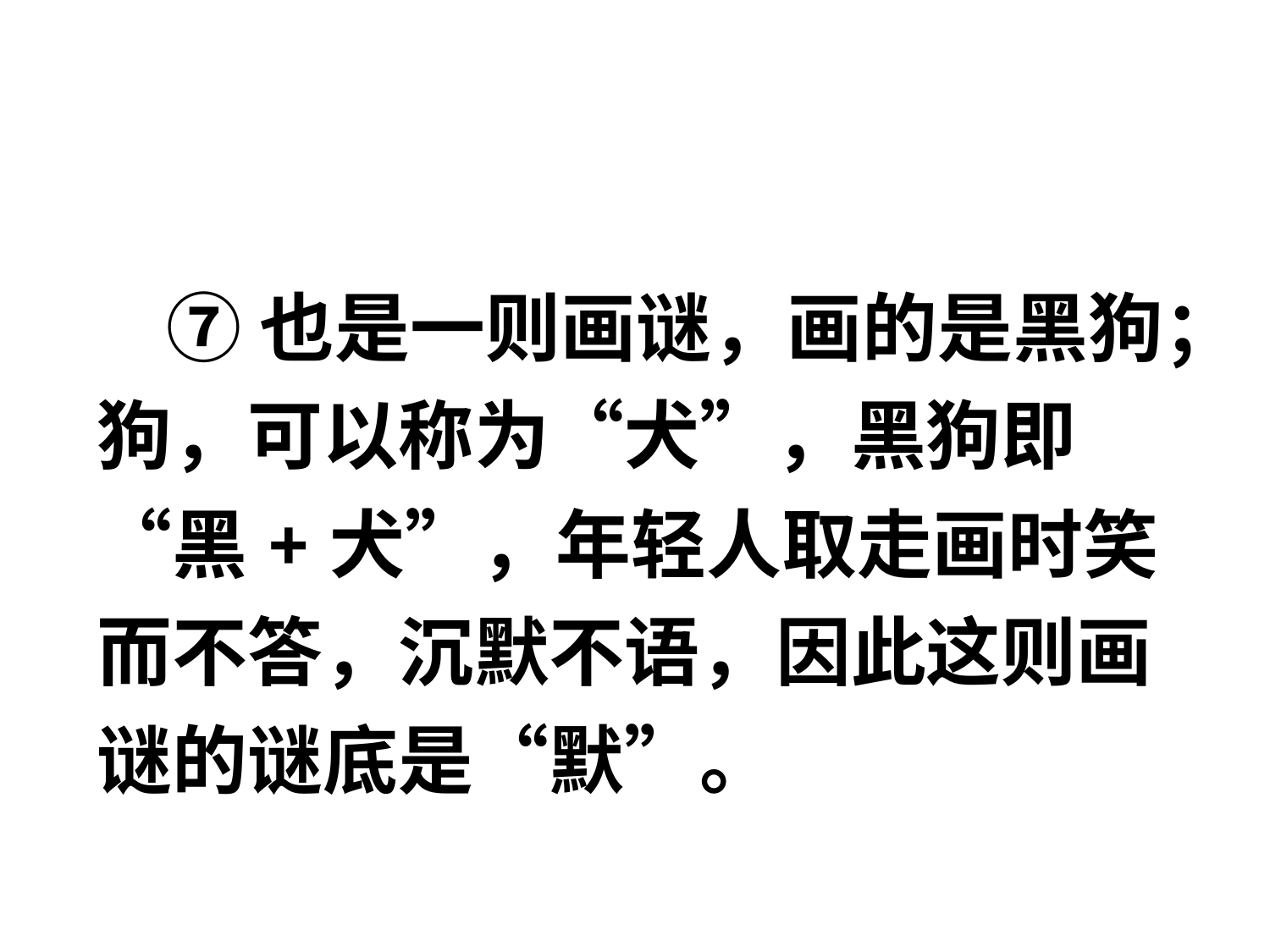

⑦也是一则画谜，画的是黑狗；狗，可以称为“犬”，黑狗即“黑+犬”，年轻人取走画时笑而不答，沉默不语，因此这则画谜的谜底是“默”。